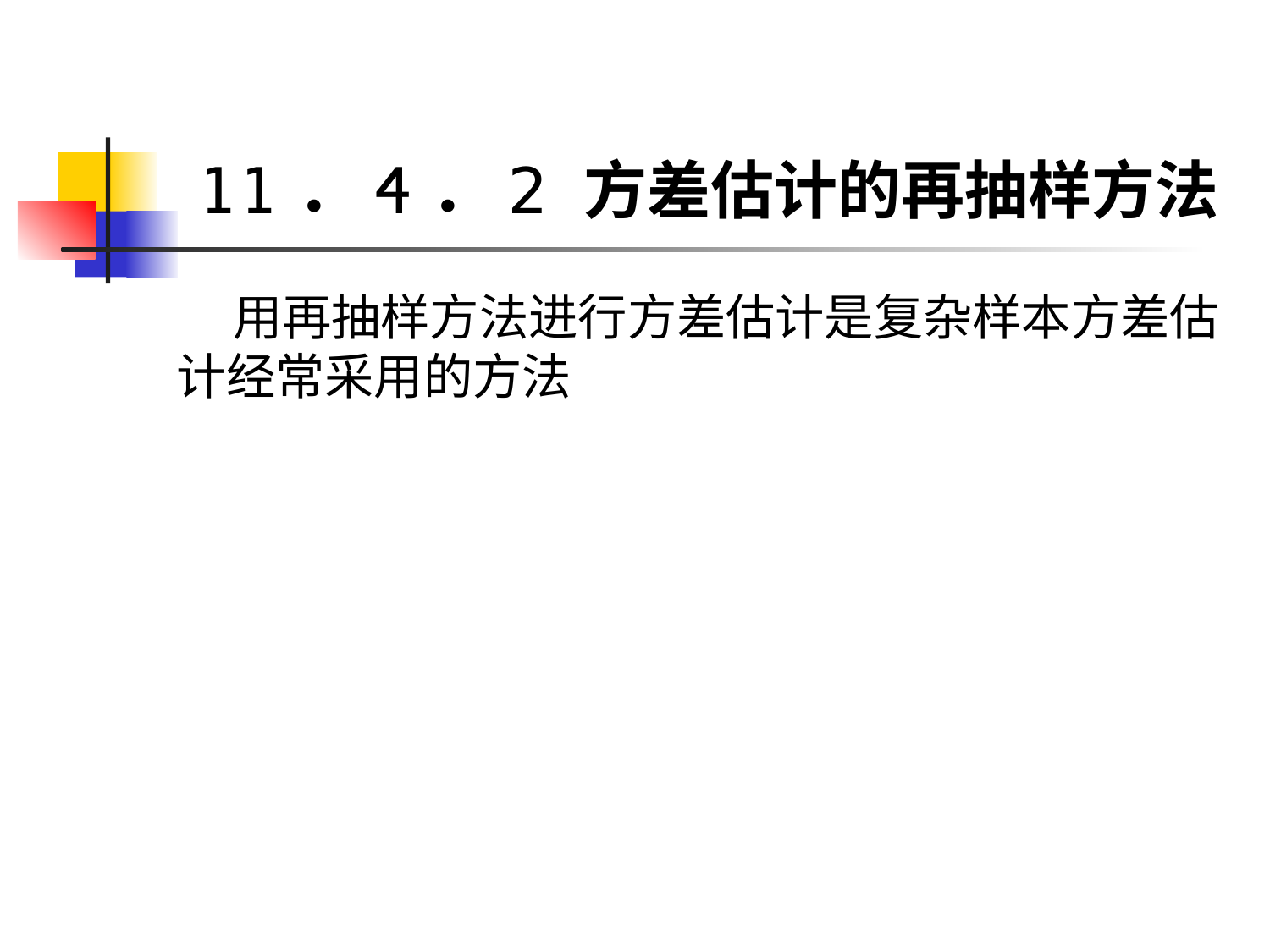

# 11．4．2 方差估计的再抽样方法
    用再抽样方法进行方差估计是复杂样本方差估计经常采用的方法